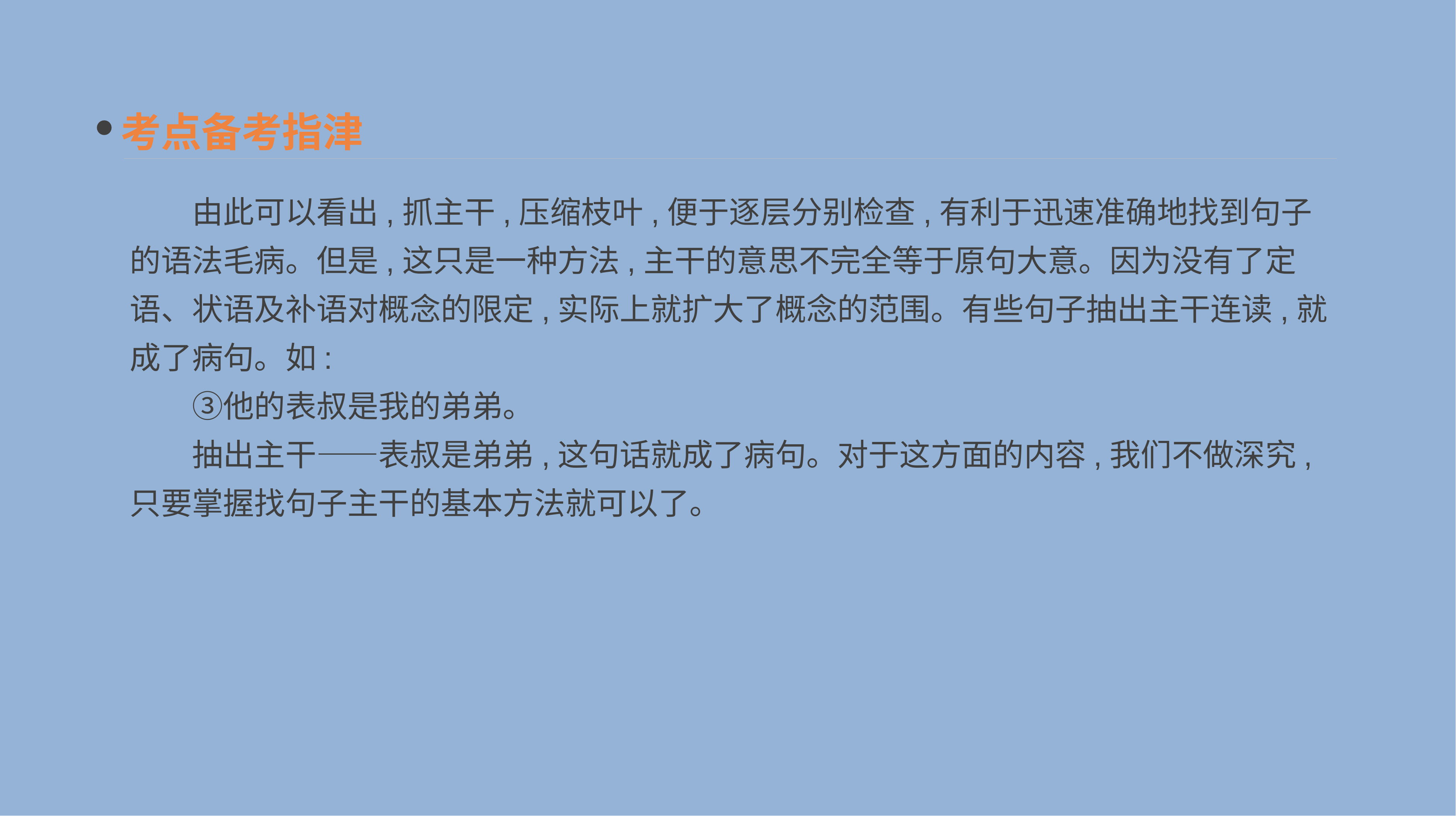

考点备考指津

　　由此可以看出,抓主干,压缩枝叶,便于逐层分别检查,有利于迅速准确地找到句子的语法毛病。但是,这只是一种方法,主干的意思不完全等于原句大意。因为没有了定语、状语及补语对概念的限定,实际上就扩大了概念的范围。有些句子抽出主干连读,就成了病句。如:
　　③他的表叔是我的弟弟。
　　抽出主干——表叔是弟弟,这句话就成了病句。对于这方面的内容,我们不做深究,只要掌握找句子主干的基本方法就可以了。